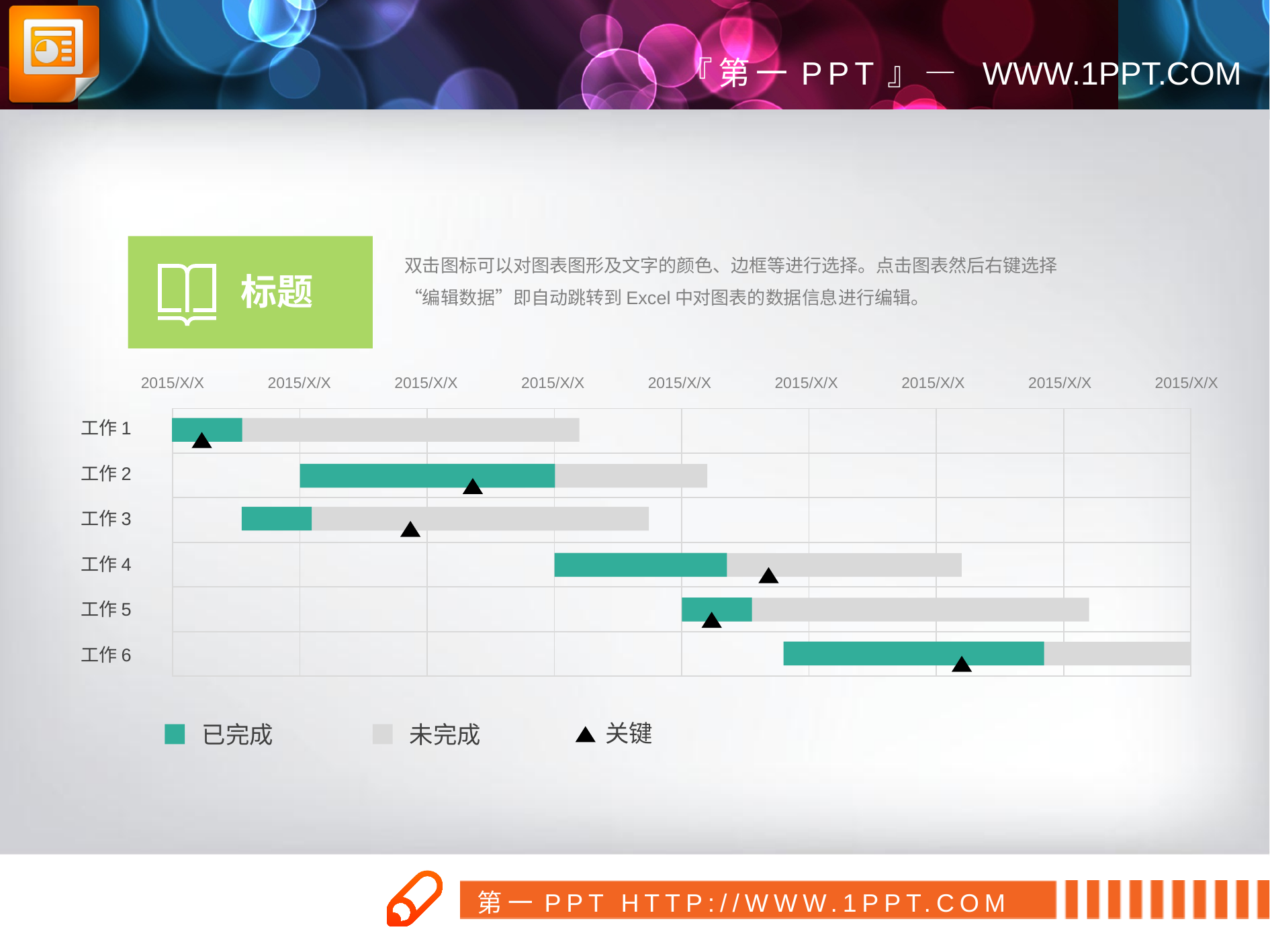

标题
双击图标可以对图表图形及文字的颜色、边框等进行选择。点击图表然后右键选择“编辑数据”即自动跳转到Excel中对图表的数据信息进行编辑。
2015/X/X
2015/X/X
2015/X/X
2015/X/X
2015/X/X
2015/X/X
2015/X/X
2015/X/X
2015/X/X
|  |  |  |  |  |  |  |  |
| --- | --- | --- | --- | --- | --- | --- | --- |
|  |  |  |  |  |  |  |  |
|  |  |  |  |  |  |  |  |
|  |  |  |  |  |  |  |  |
|  |  |  |  |  |  |  |  |
|  |  |  |  |  |  |  |  |
工作1

工作2

工作3

工作4

工作5

工作6

关键
已完成
未完成